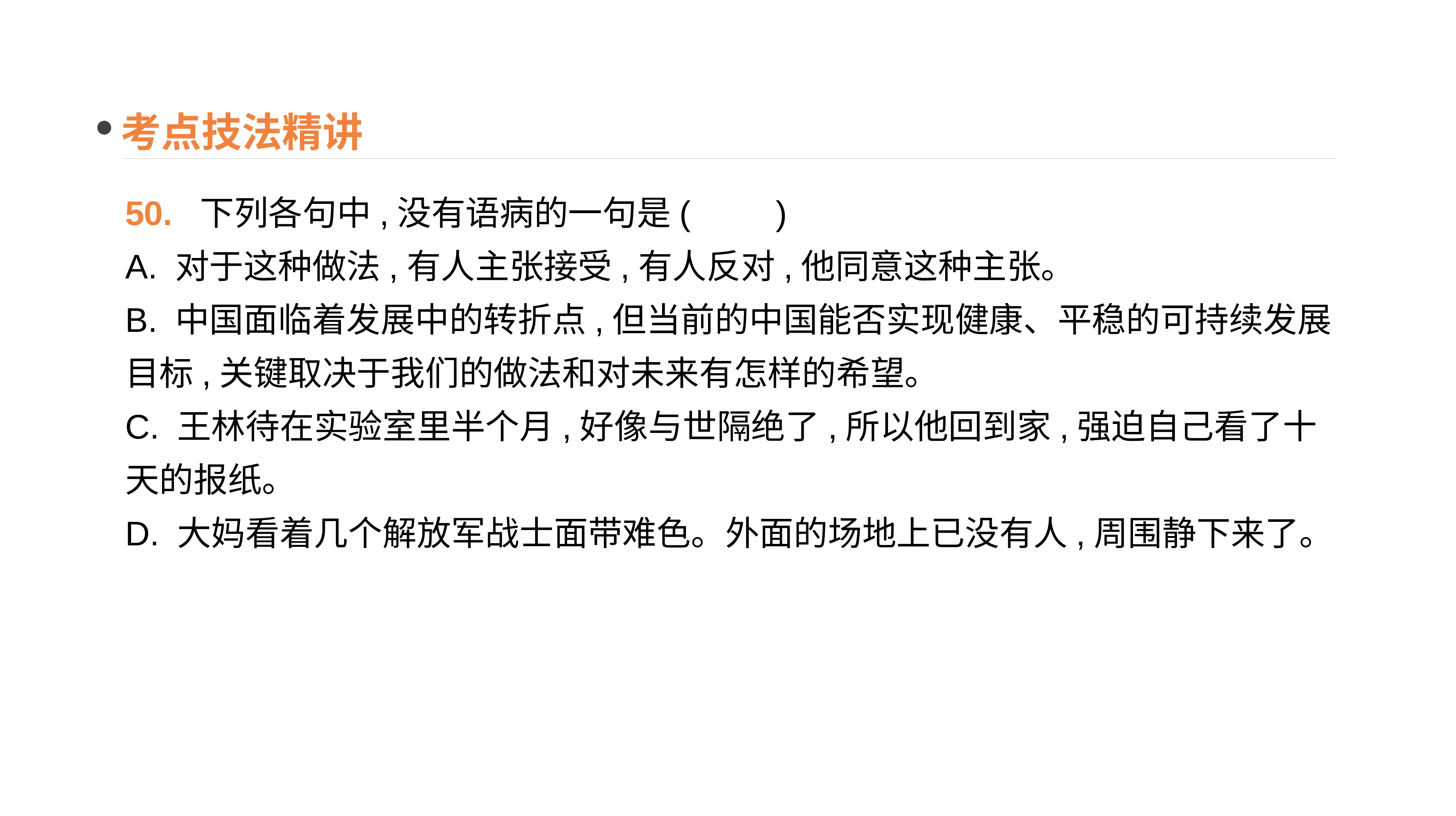

考点技法精讲

50.  下列各句中,没有语病的一句是(　　)
A. 对于这种做法,有人主张接受,有人反对,他同意这种主张。
B. 中国面临着发展中的转折点,但当前的中国能否实现健康、平稳的可持续发展目标,关键取决于我们的做法和对未来有怎样的希望。
C. 王林待在实验室里半个月,好像与世隔绝了,所以他回到家,强迫自己看了十天的报纸。
D. 大妈看着几个解放军战士面带难色。外面的场地上已没有人,周围静下来了。